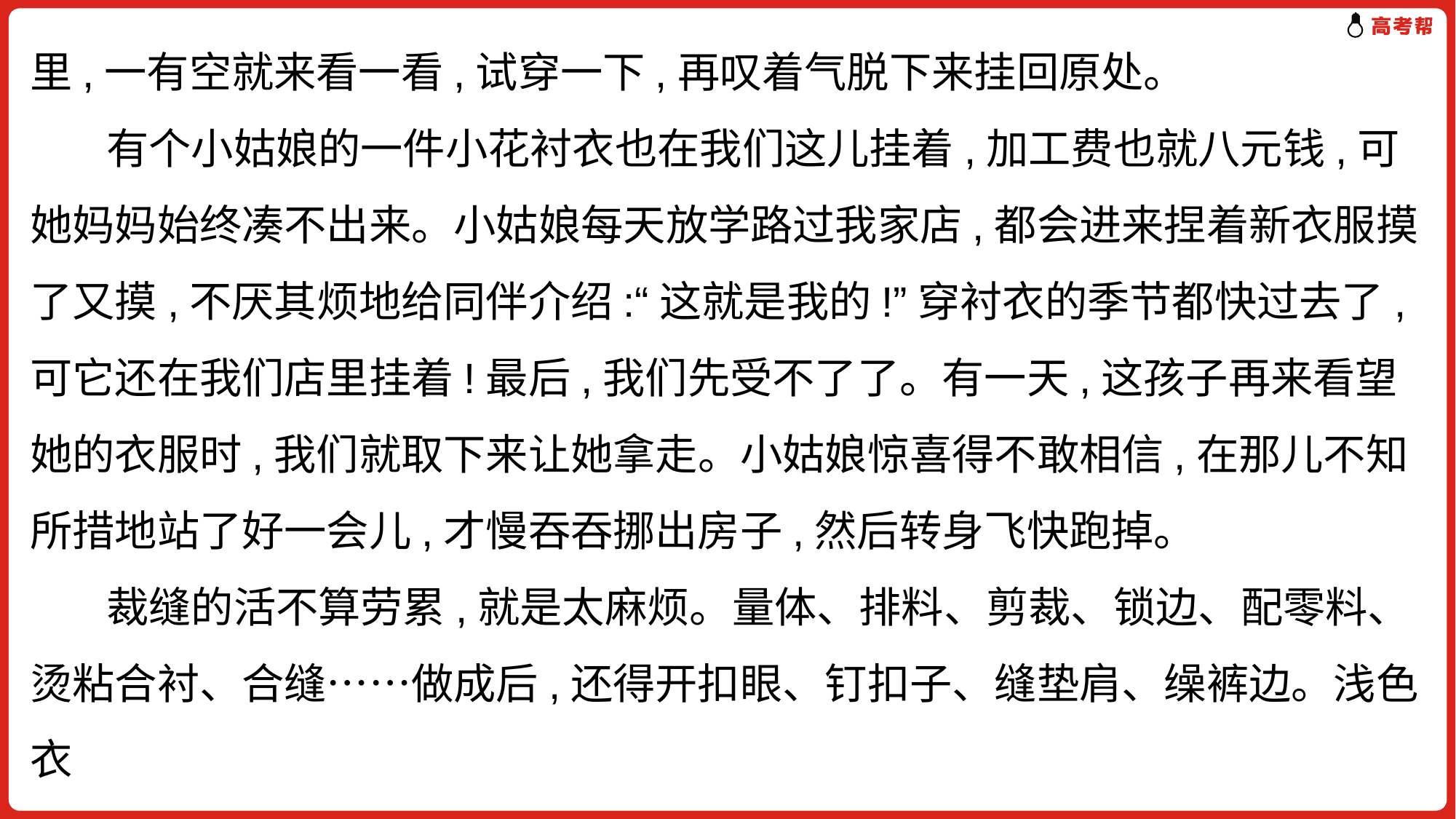

里,一有空就来看一看,试穿一下,再叹着气脱下来挂回原处。
       有个小姑娘的一件小花衬衣也在我们这儿挂着,加工费也就八元钱,可她妈妈始终凑不出来。小姑娘每天放学路过我家店,都会进来捏着新衣服摸了又摸,不厌其烦地给同伴介绍:“这就是我的!”穿衬衣的季节都快过去了,可它还在我们店里挂着!最后,我们先受不了了。有一天,这孩子再来看望她的衣服时,我们就取下来让她拿走。小姑娘惊喜得不敢相信,在那儿不知所措地站了好一会儿,才慢吞吞挪出房子,然后转身飞快跑掉。
       裁缝的活不算劳累,就是太麻烦。量体、排料、剪裁、锁边、配零料、烫粘合衬、合缝……做成后,还得开扣眼、钉扣子、缝垫肩、缲裤边。浅色衣